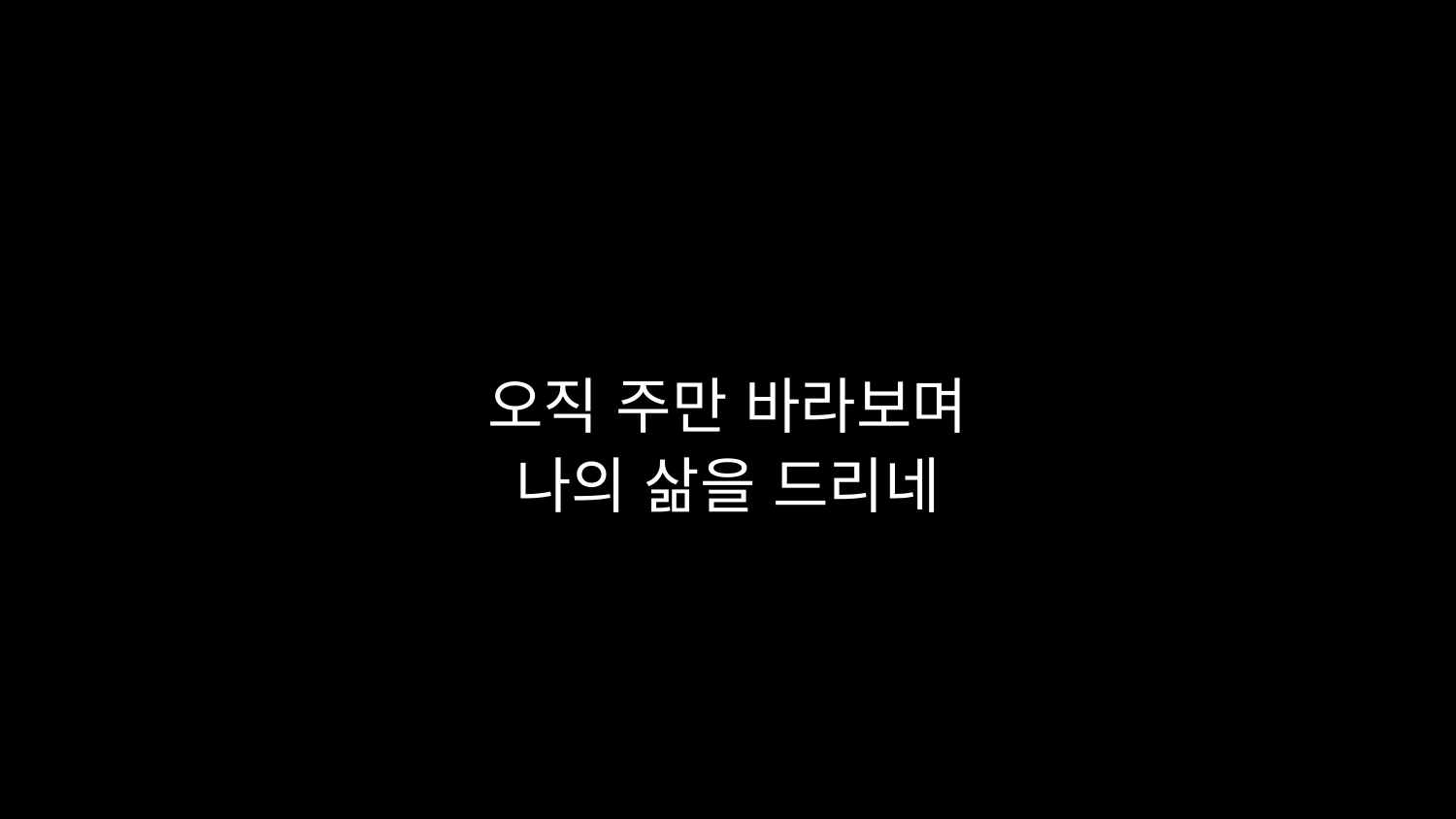

# 오직 주만 바라보며 나의 삶을 드리네